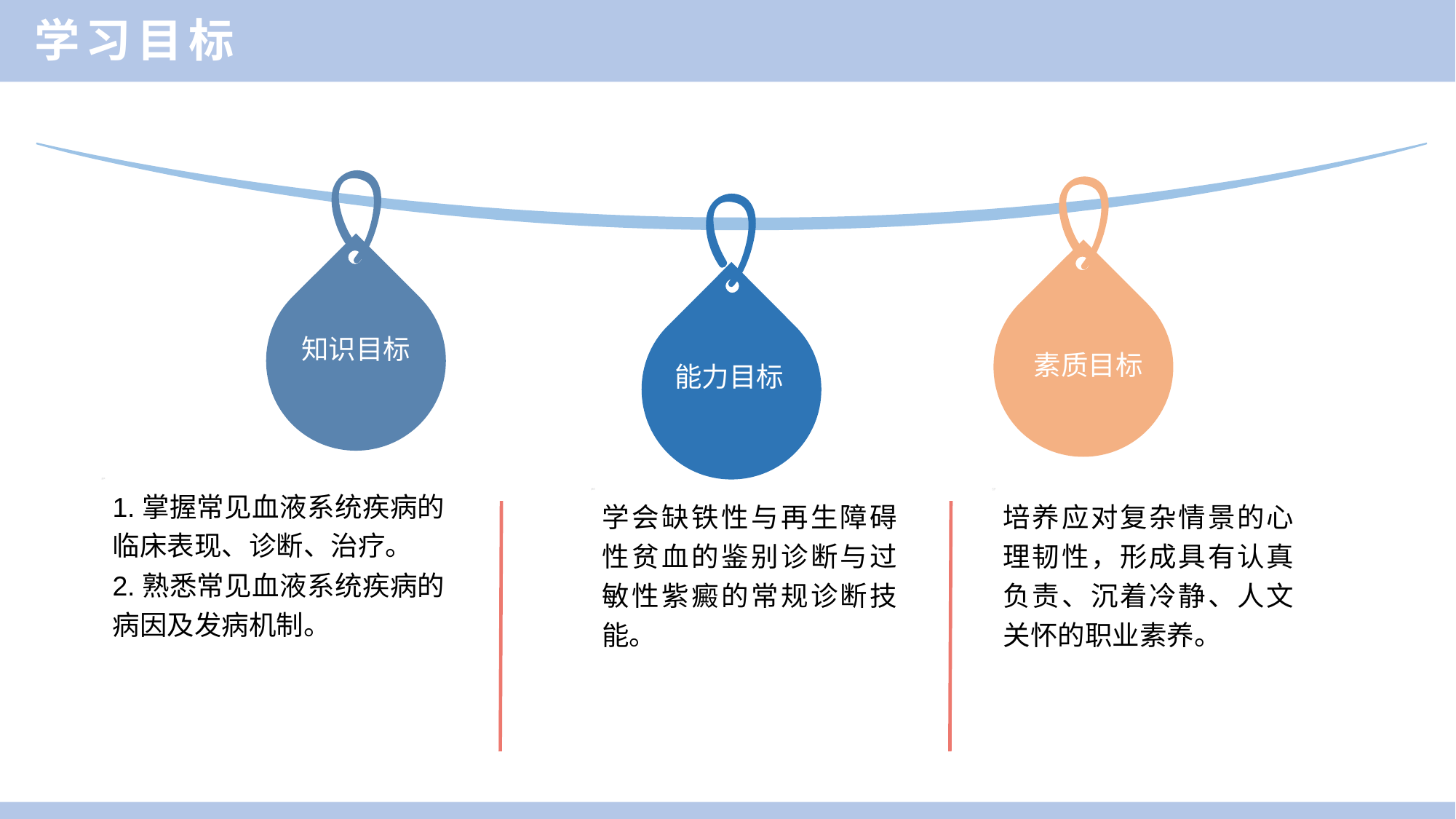

学习目标

知识目标

素质目标

能力目标
1.掌握常见血液系统疾病的临床表现、诊断、治疗。
2.熟悉常见血液系统疾病的病因及发病机制。
学会缺铁性与再生障碍性贫血的鉴别诊断与过敏性紫癜的常规诊断技能。
培养应对复杂情景的心理韧性，形成具有认真负责、沉着冷静、人文关怀的职业素养。